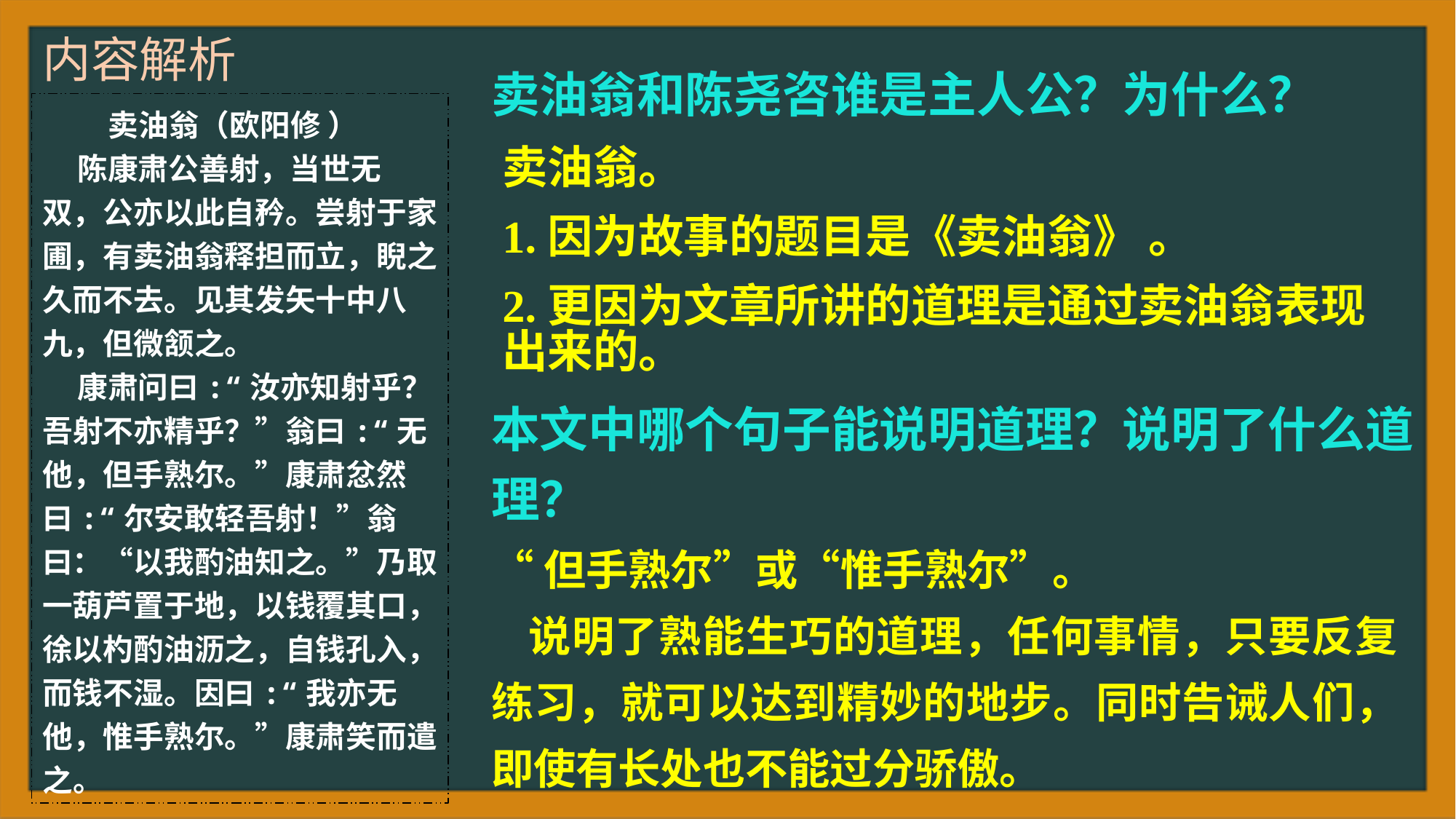

内容解析
卖油翁和陈尧咨谁是主人公？为什么？
卖油翁（欧阳修 ）
    陈康肃公善射，当世无双，公亦以此自矜。尝射于家圃，有卖油翁释担而立，睨之久而不去。见其发矢十中八九，但微颔之。
    康肃问曰:“汝亦知射乎？吾射不亦精乎？”翁曰:“无他，但手熟尔。”康肃忿然曰:“尔安敢轻吾射！”翁曰：“以我酌油知之。”乃取一葫芦置于地，以钱覆其口，徐以杓酌油沥之，自钱孔入，而钱不湿。因曰:“我亦无他，惟手熟尔。”康肃笑而遣之。
卖油翁。
1.因为故事的题目是《卖油翁》 。
2.更因为文章所讲的道理是通过卖油翁表现出来的。
本文中哪个句子能说明道理？说明了什么道理？
“但手熟尔”或“惟手熟尔”。
  说明了熟能生巧的道理，任何事情，只要反复练习，就可以达到精妙的地步。同时告诫人们，即使有长处也不能过分骄傲。